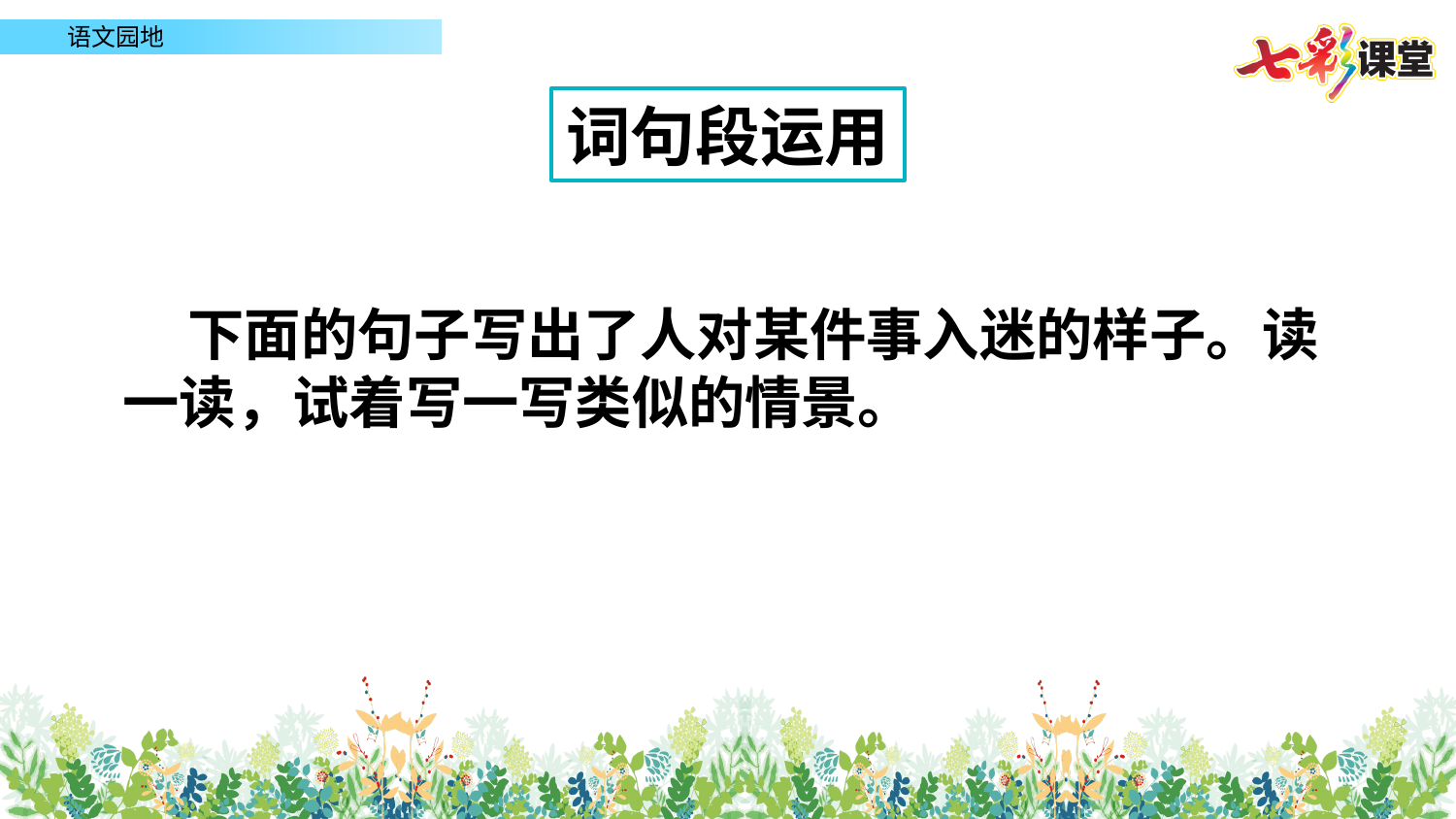

词句段运用
    下面的句子写出了人对某件事入迷的样子。读一读，试着写一写类似的情景。